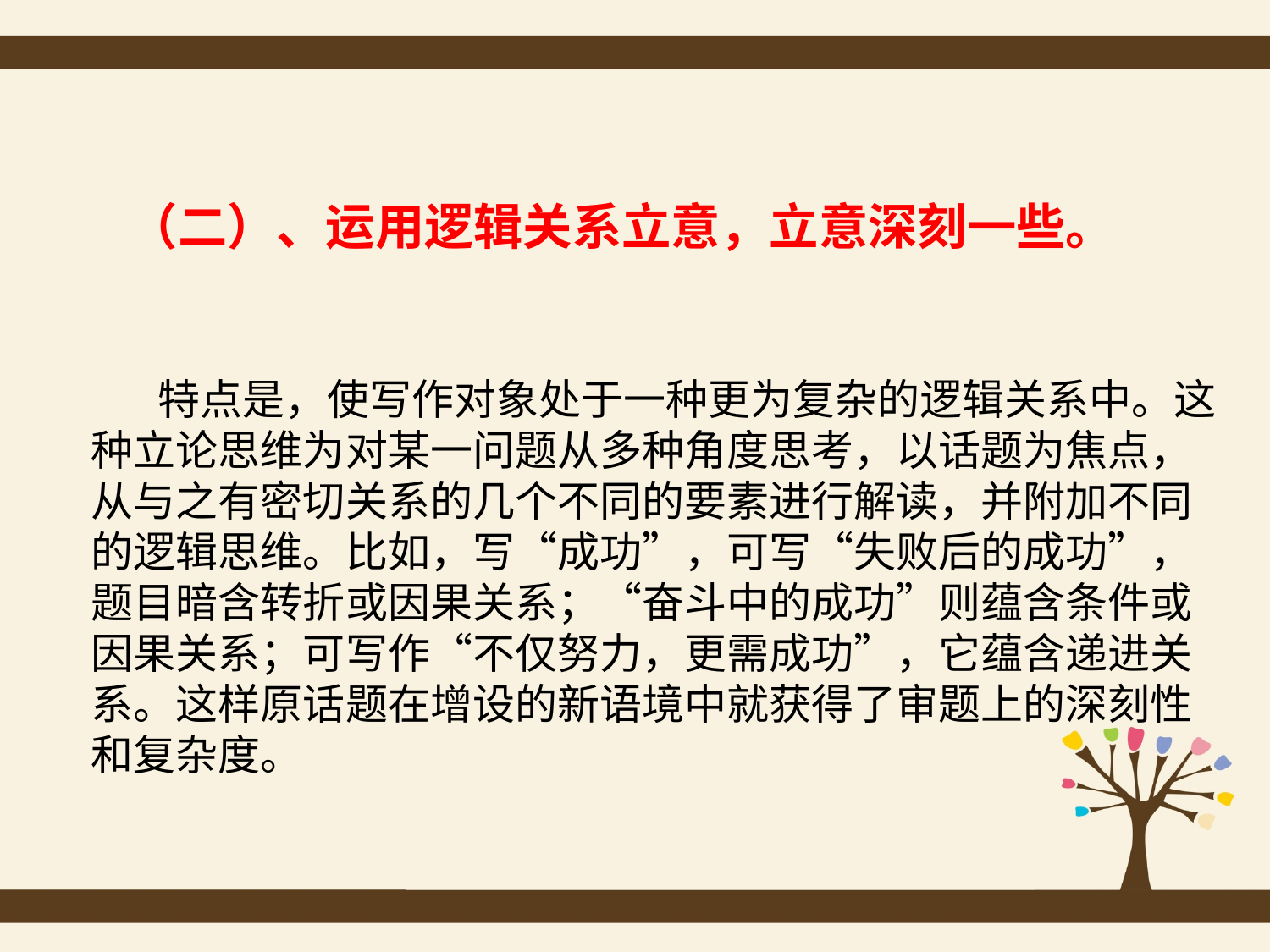

（二）、运用逻辑关系立意，立意深刻一些。

  特点是，使写作对象处于一种更为复杂的逻辑关系中。这种立论思维为对某一问题从多种角度思考，以话题为焦点，从与之有密切关系的几个不同的要素进行解读，并附加不同的逻辑思维。比如，写“成功”，可写“失败后的成功”，题目暗含转折或因果关系；“奋斗中的成功”则蕴含条件或因果关系；可写作“不仅努力，更需成功”，它蕴含递进关系。这样原话题在增设的新语境中就获得了审题上的深刻性和复杂度。